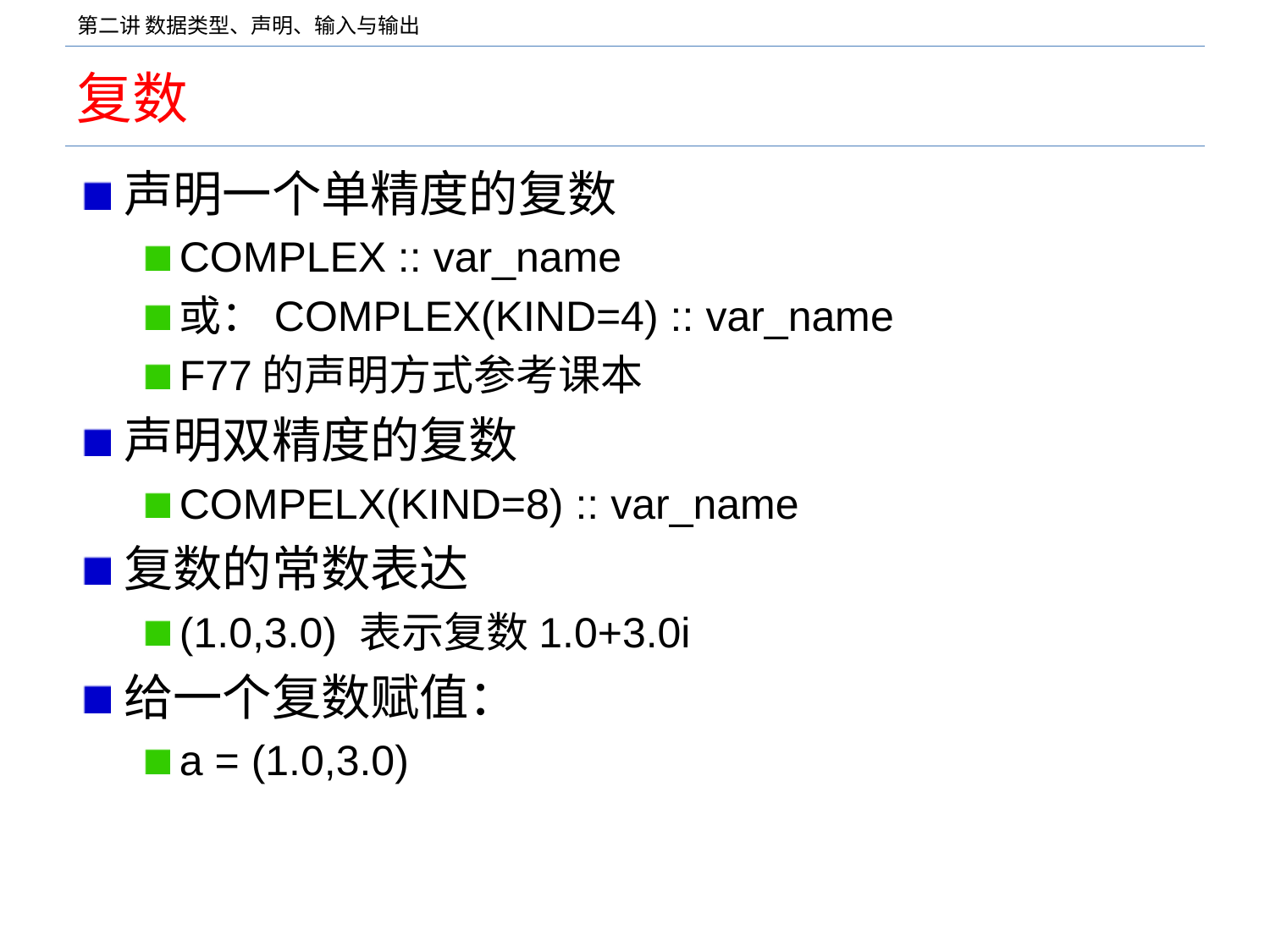

# 复数
声明一个单精度的复数
COMPLEX :: var_name
或：COMPLEX(KIND=4) :: var_name
F77的声明方式参考课本
声明双精度的复数
COMPELX(KIND=8) :: var_name
复数的常数表达
(1.0,3.0) 表示复数1.0+3.0i
给一个复数赋值：
a = (1.0,3.0)